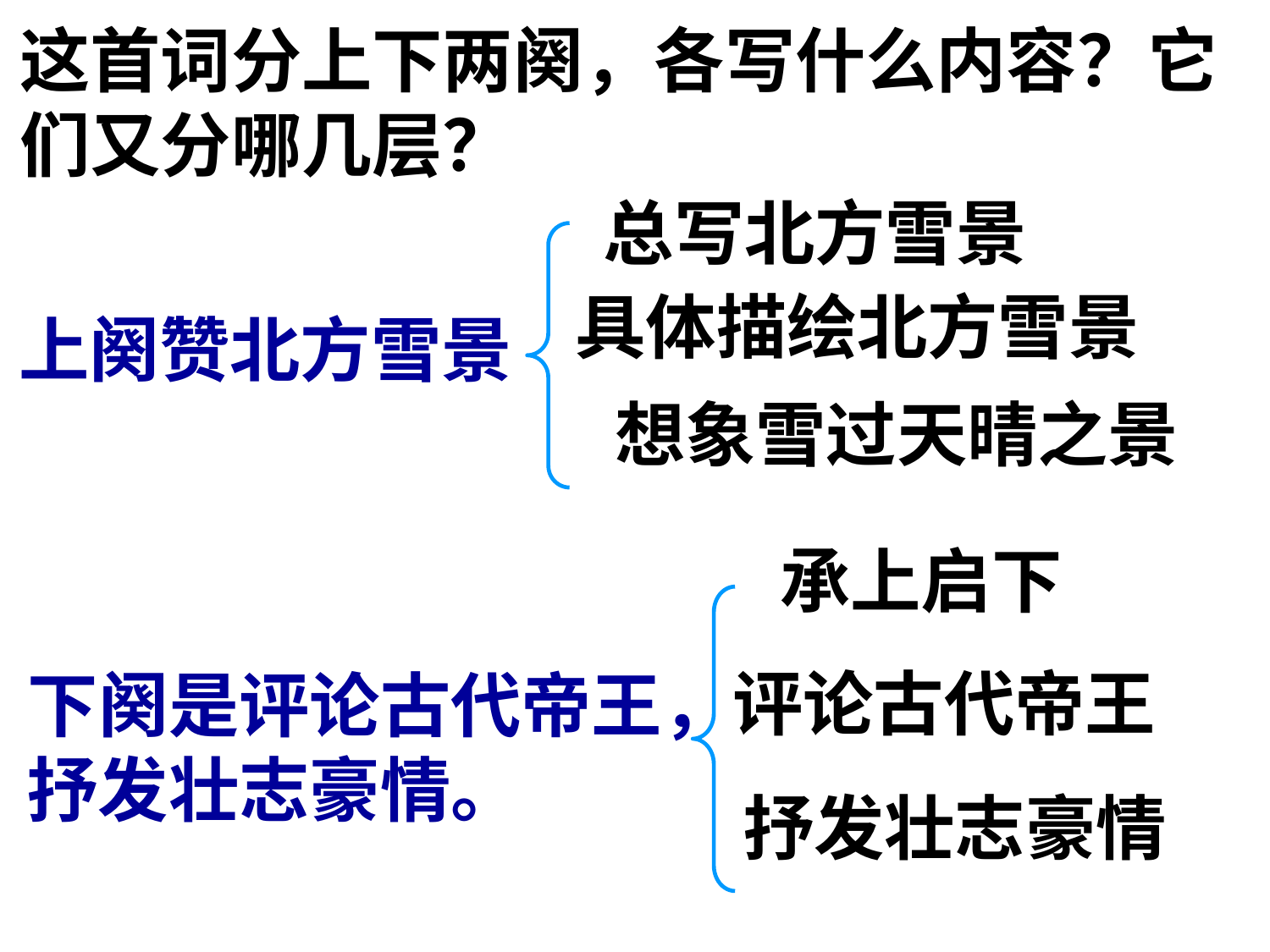

这首词分上下两阕，各写什么内容？它们又分哪几层？
总写北方雪景

具体描绘北方雪景
上阕赞北方雪景
想象雪过天晴之景
承上启下

评论古代帝王
下阕是评论古代帝王，
抒发壮志豪情。
抒发壮志豪情